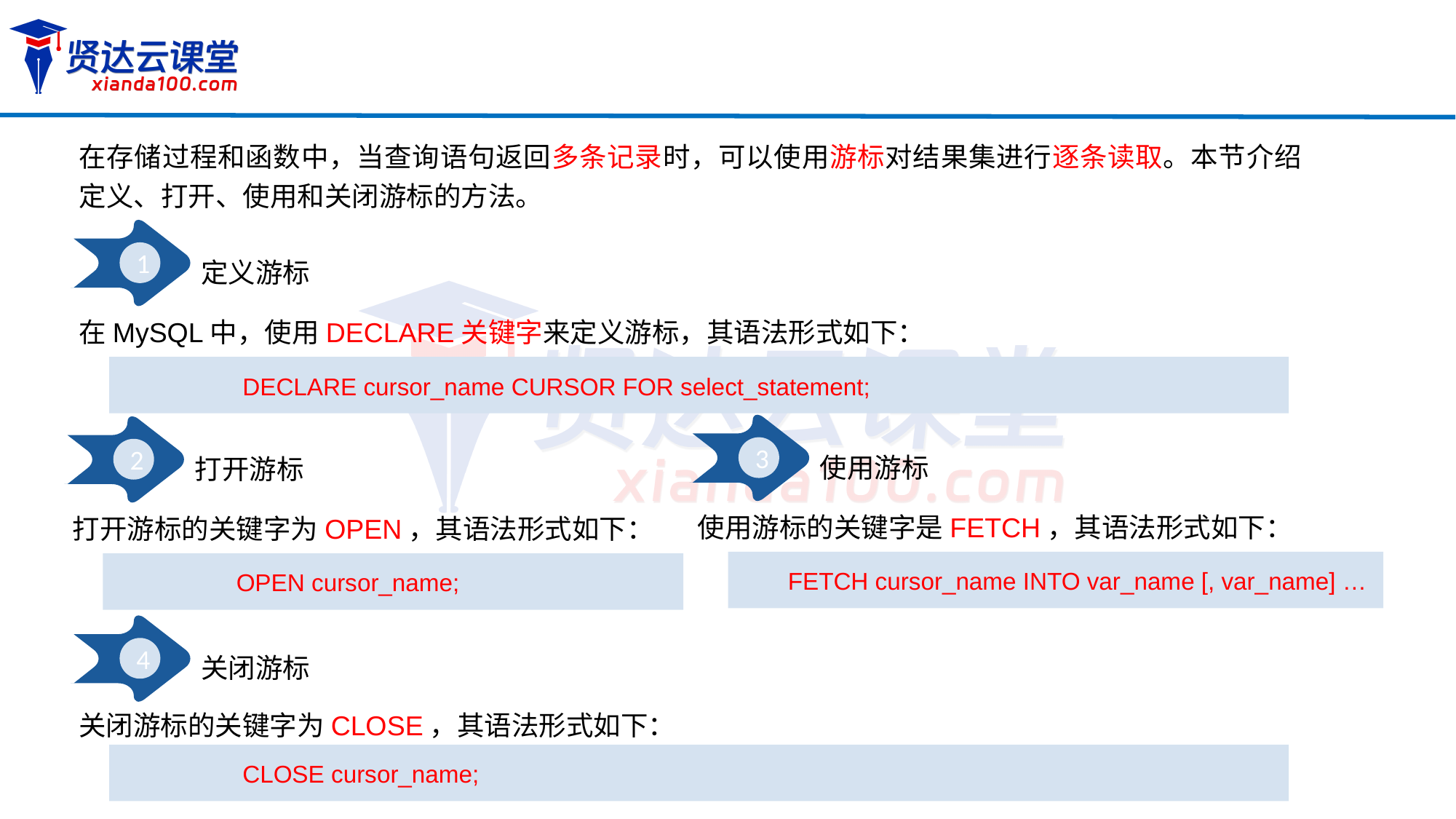

在存储过程和函数中，当查询语句返回多条记录时，可以使用游标对结果集进行逐条读取。本节介绍定义、打开、使用和关闭游标的方法。

1
定义游标
在MySQL中，使用DECLARE关键字来定义游标，其语法形式如下：

DECLARE cursor_name CURSOR FOR select_statement;

3

2
使用游标
打开游标
使用游标的关键字是FETCH，其语法形式如下：
打开游标的关键字为OPEN，其语法形式如下：

FETCH cursor_name INTO var_name [, var_name] …
OPEN cursor_name;

4
关闭游标
关闭游标的关键字为CLOSE，其语法形式如下：

CLOSE cursor_name;